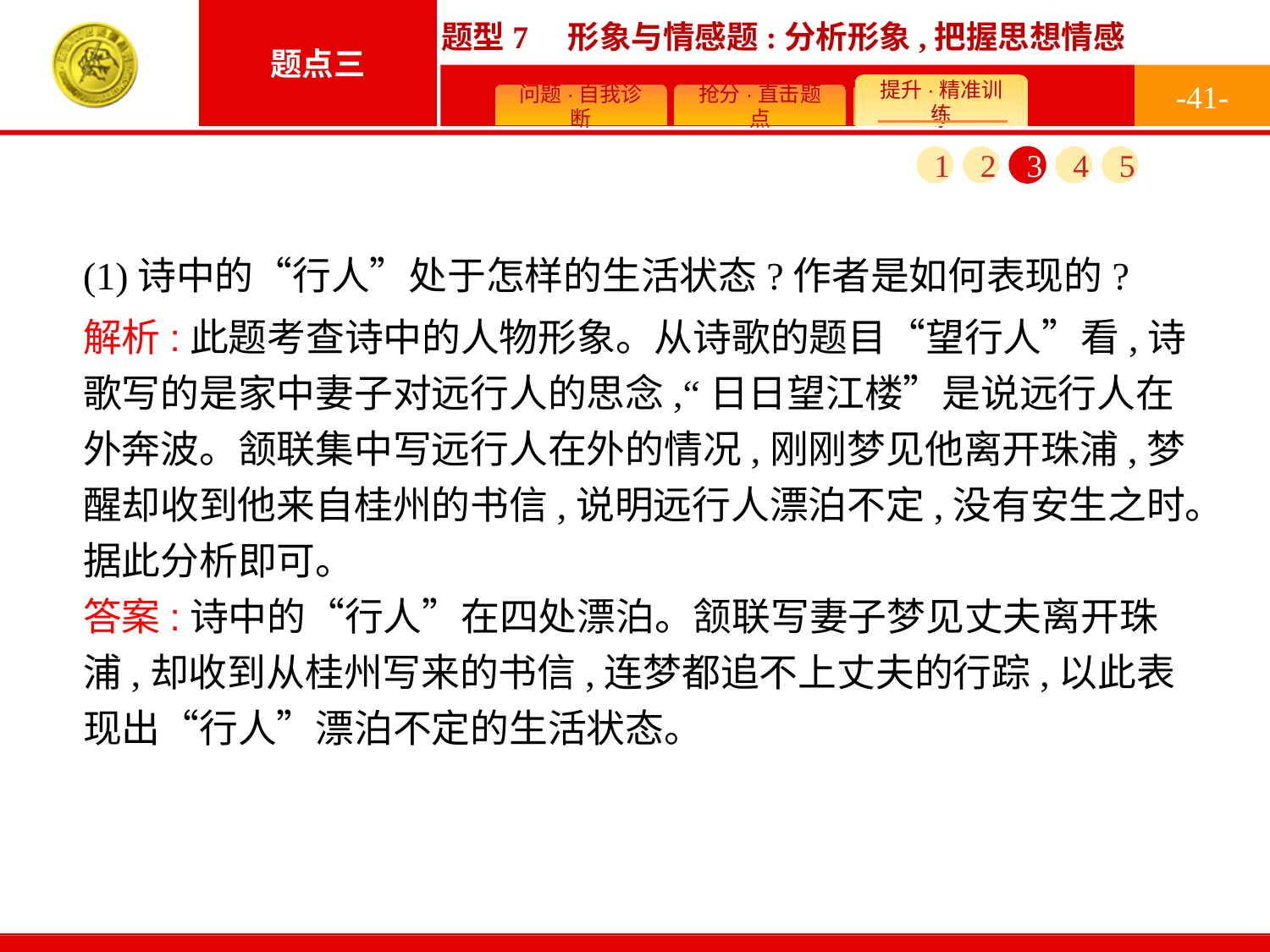

-41-
1
2
3
4
5
(1)诗中的“行人”处于怎样的生活状态?作者是如何表现的?
解析:此题考查诗中的人物形象。从诗歌的题目“望行人”看,诗歌写的是家中妻子对远行人的思念,“日日望江楼”是说远行人在外奔波。颔联集中写远行人在外的情况,刚刚梦见他离开珠浦,梦醒却收到他来自桂州的书信,说明远行人漂泊不定,没有安生之时。据此分析即可。
答案:诗中的“行人”在四处漂泊。颔联写妻子梦见丈夫离开珠浦,却收到从桂州写来的书信,连梦都追不上丈夫的行踪,以此表现出“行人”漂泊不定的生活状态。